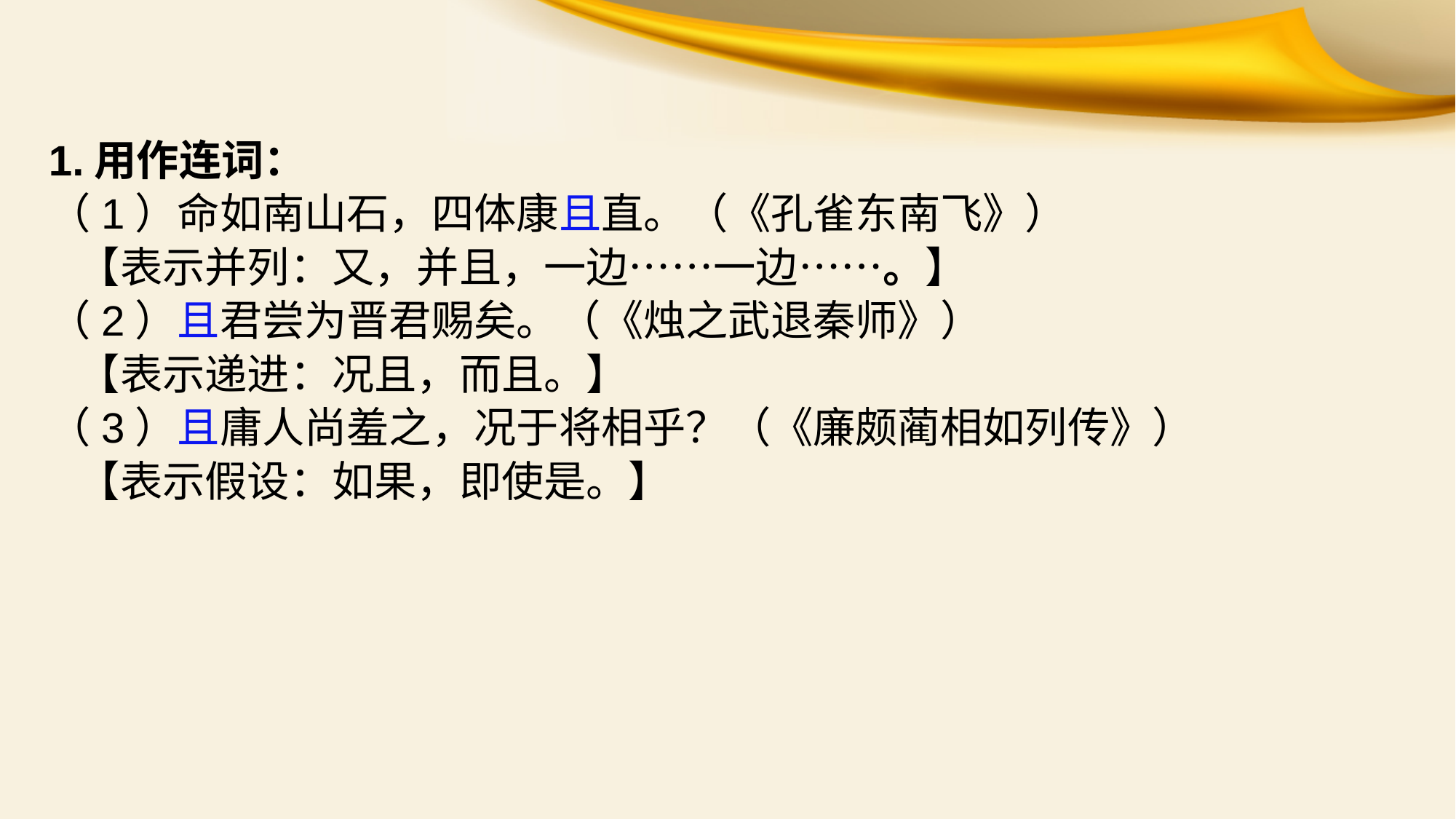

1.用作连词：
（1）命如南山石，四体康且直。（《孔雀东南飞》）
  【表示并列：又，并且，一边……一边……。】
（2）且君尝为晋君赐矣。（《烛之武退秦师》）
  【表示递进：况且，而且。】
（3）且庸人尚羞之，况于将相乎？（《廉颇蔺相如列传》）
  【表示假设：如果，即使是。】